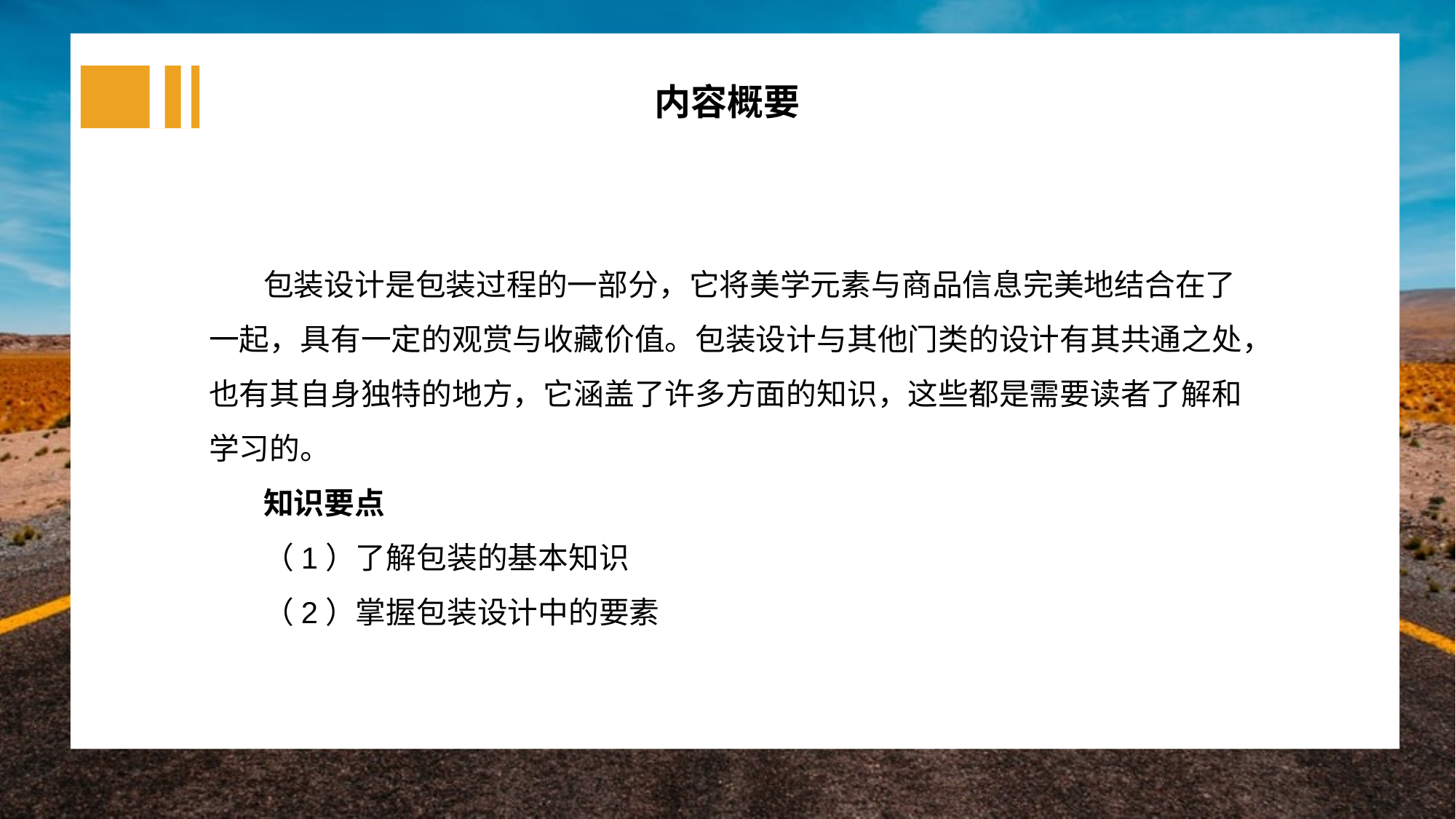

内容概要
包装设计是包装过程的一部分，它将美学元素与商品信息完美地结合在了一起，具有一定的观赏与收藏价值。包装设计与其他门类的设计有其共通之处，也有其自身独特的地方，它涵盖了许多方面的知识，这些都是需要读者了解和学习的。
知识要点
（1）了解包装的基本知识
（2）掌握包装设计中的要素